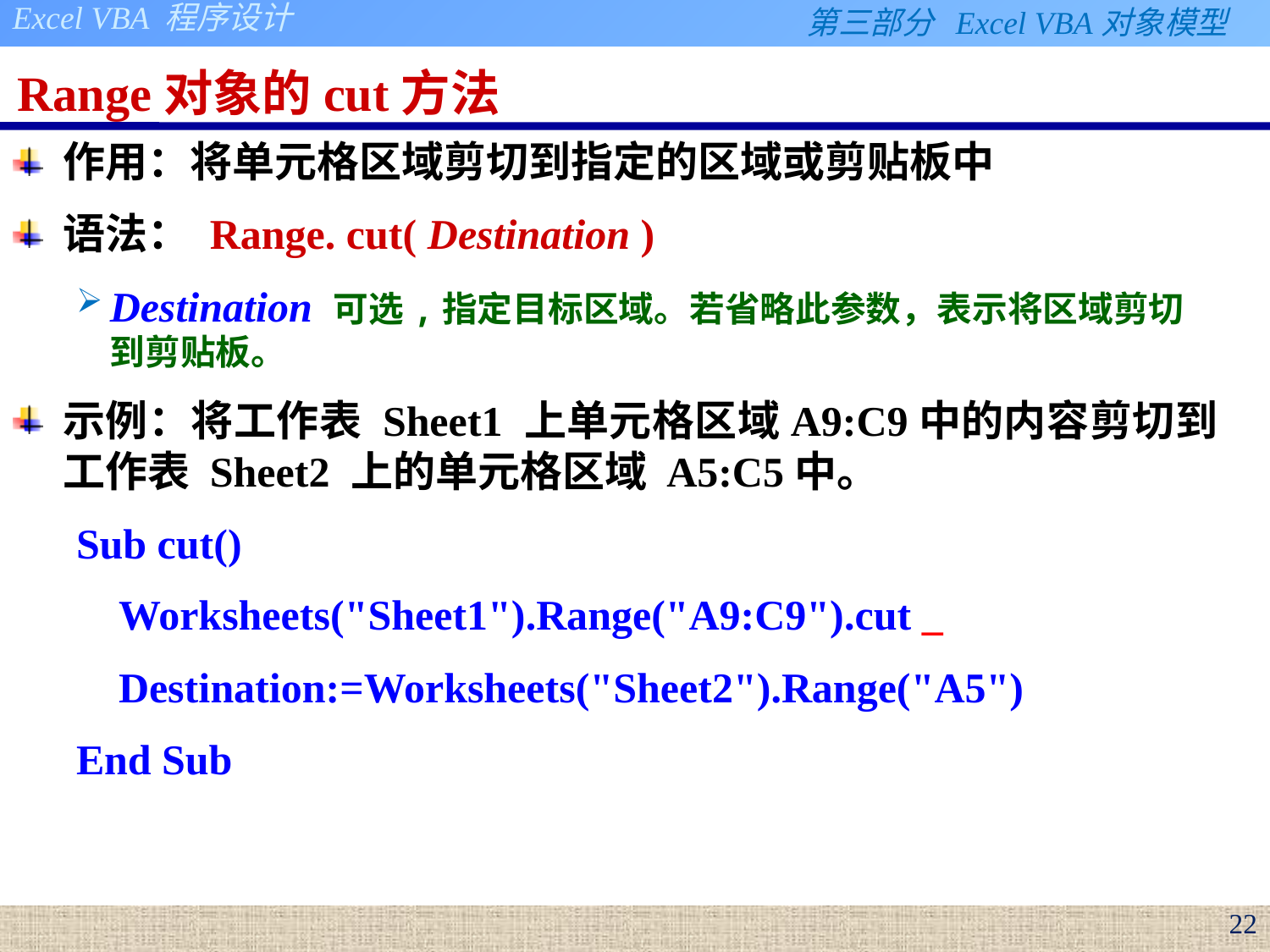

# Range对象的cut方法
作用：将单元格区域剪切到指定的区域或剪贴板中
语法： Range. cut( Destination )
Destination 可选,指定目标区域。若省略此参数，表示将区域剪切到剪贴板。
示例：将工作表 Sheet1 上单元格区域A9:C9中的内容剪切到工作表 Sheet2 上的单元格区域 A5:C5中。
Sub cut()
    Worksheets("Sheet1").Range("A9:C9").cut _
    Destination:=Worksheets("Sheet2").Range("A5")
End Sub